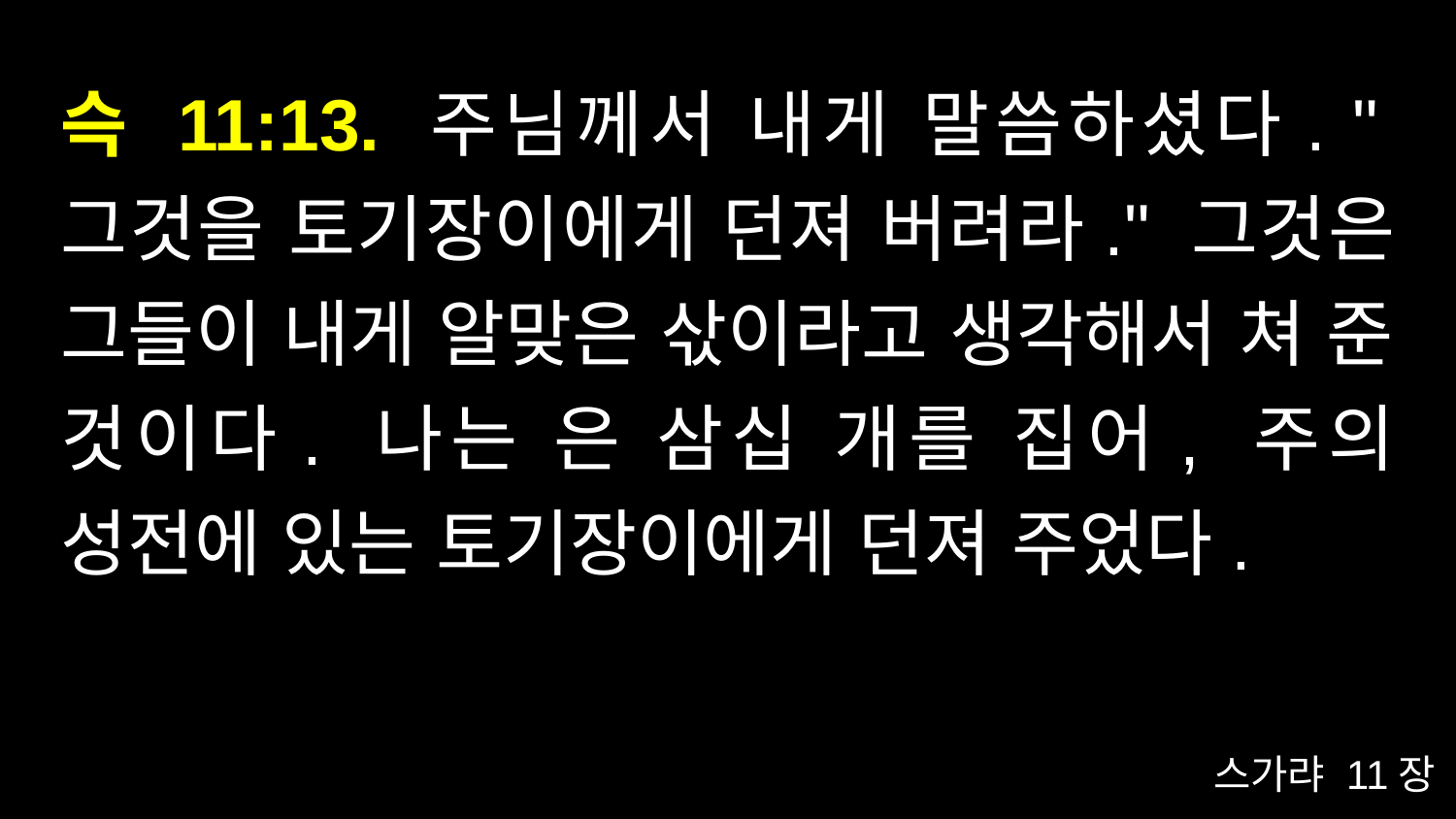

# 슥 11:13. 주님께서 내게 말씀하셨다. "그것을 토기장이에게 던져 버려라." 그것은 그들이 내게 알맞은 삯이라고 생각해서 쳐 준 것이다. 나는 은 삼십 개를 집어, 주의 성전에 있는 토기장이에게 던져 주었다.
스가랴 11장